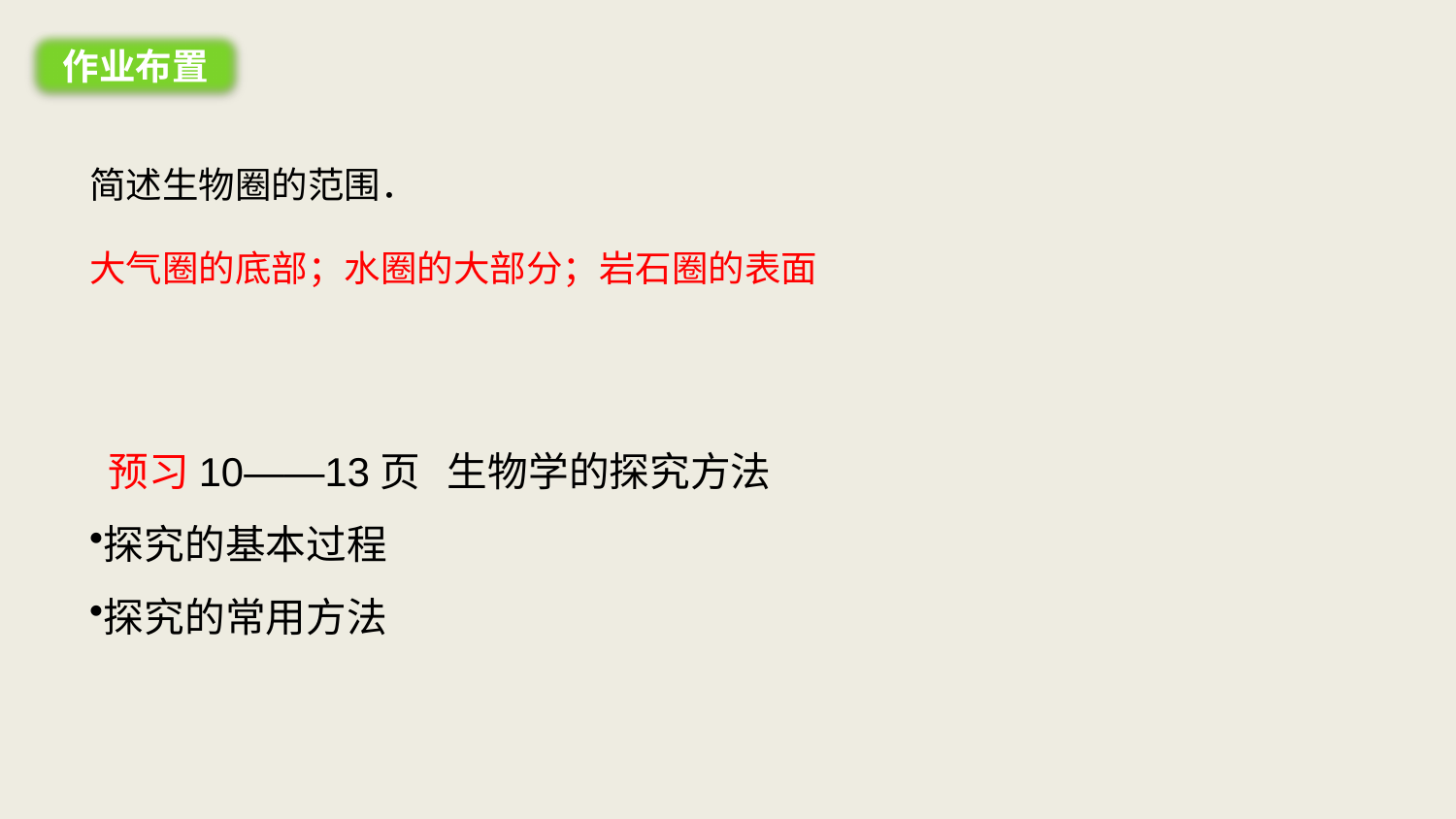

作业布置
简述生物圈的范围．

大气圈的底部；水圈的大部分；岩石圈的表面
 预习10——13页   生物学的探究方法
探究的基本过程
探究的常用方法